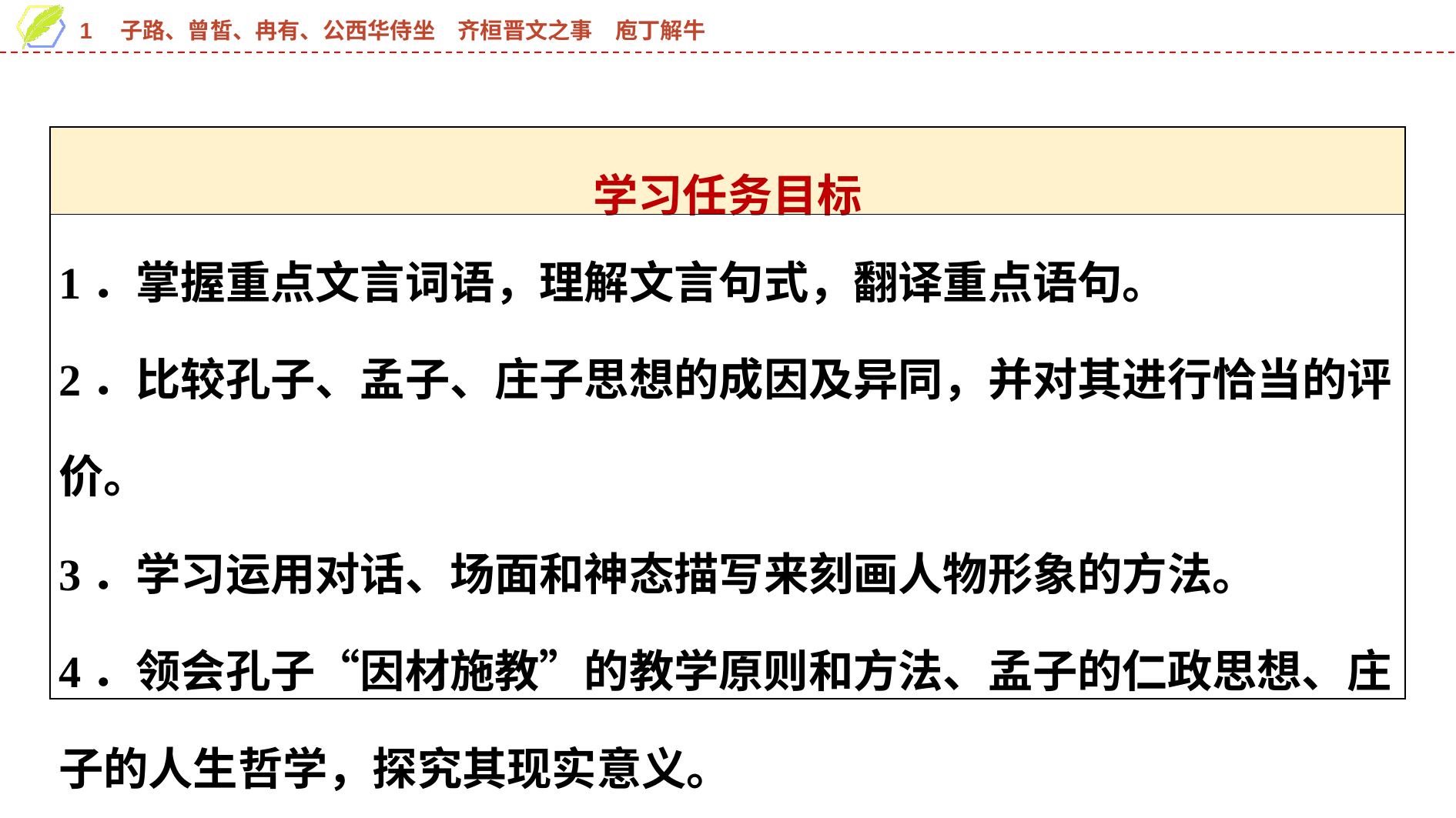

| 学习任务目标 |
| --- |
| 1．掌握重点文言词语，理解文言句式，翻译重点语句。 2．比较孔子、孟子、庄子思想的成因及异同，并对其进行恰当的评价。 3．学习运用对话、场面和神态描写来刻画人物形象的方法。 4．领会孔子“因材施教”的教学原则和方法、孟子的仁政思想、庄子的人生哲学，探究其现实意义。 |